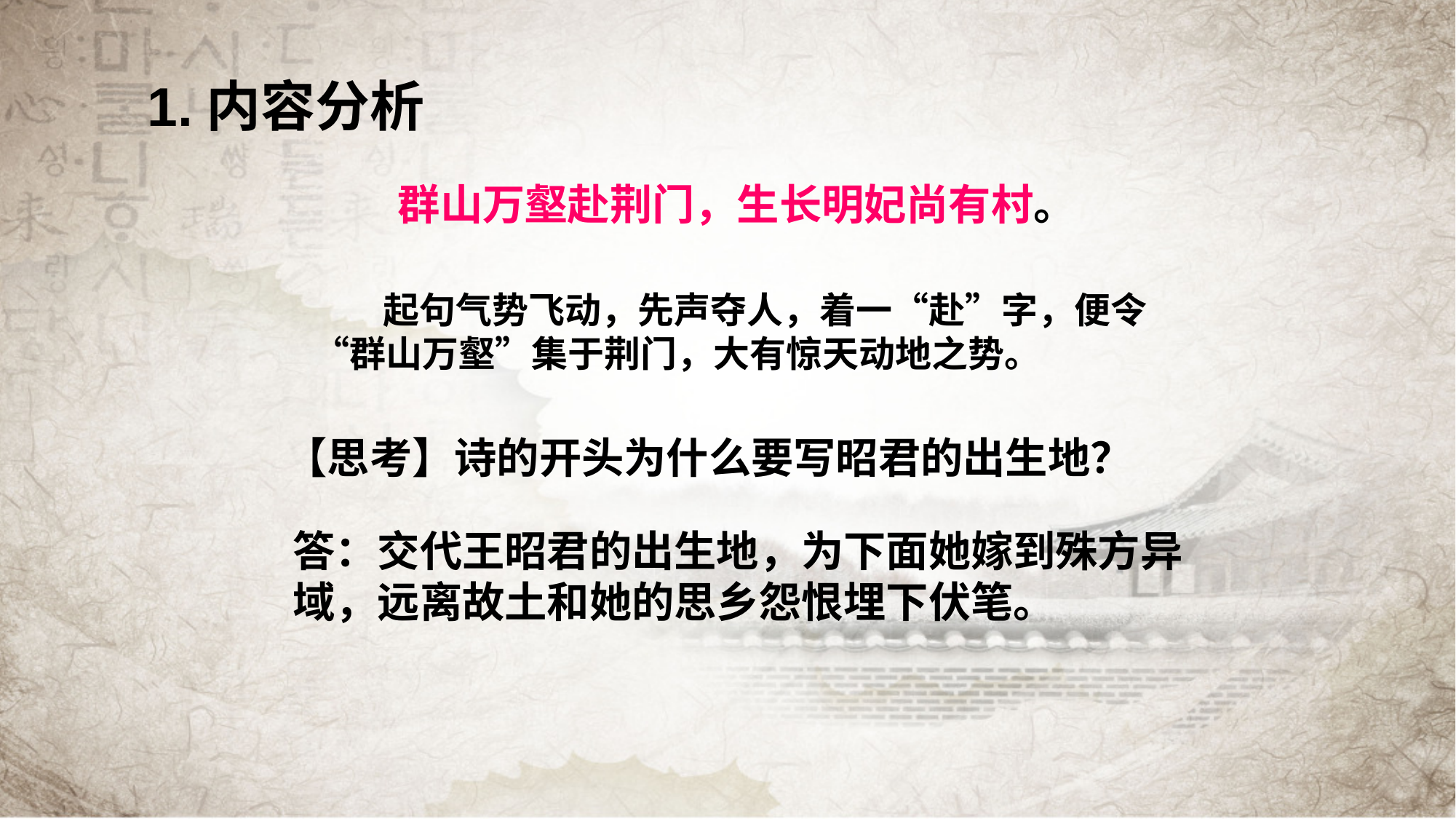

1.内容分析
群山万壑赴荆门，生长明妃尚有村。

         起句气势飞动，先声夺人，着一“赴”字，便令“群山万壑”集于荆门，大有惊天动地之势。
【思考】诗的开头为什么要写昭君的出生地？
答：交代王昭君的出生地，为下面她嫁到殊方异域，远离故土和她的思乡怨恨埋下伏笔。